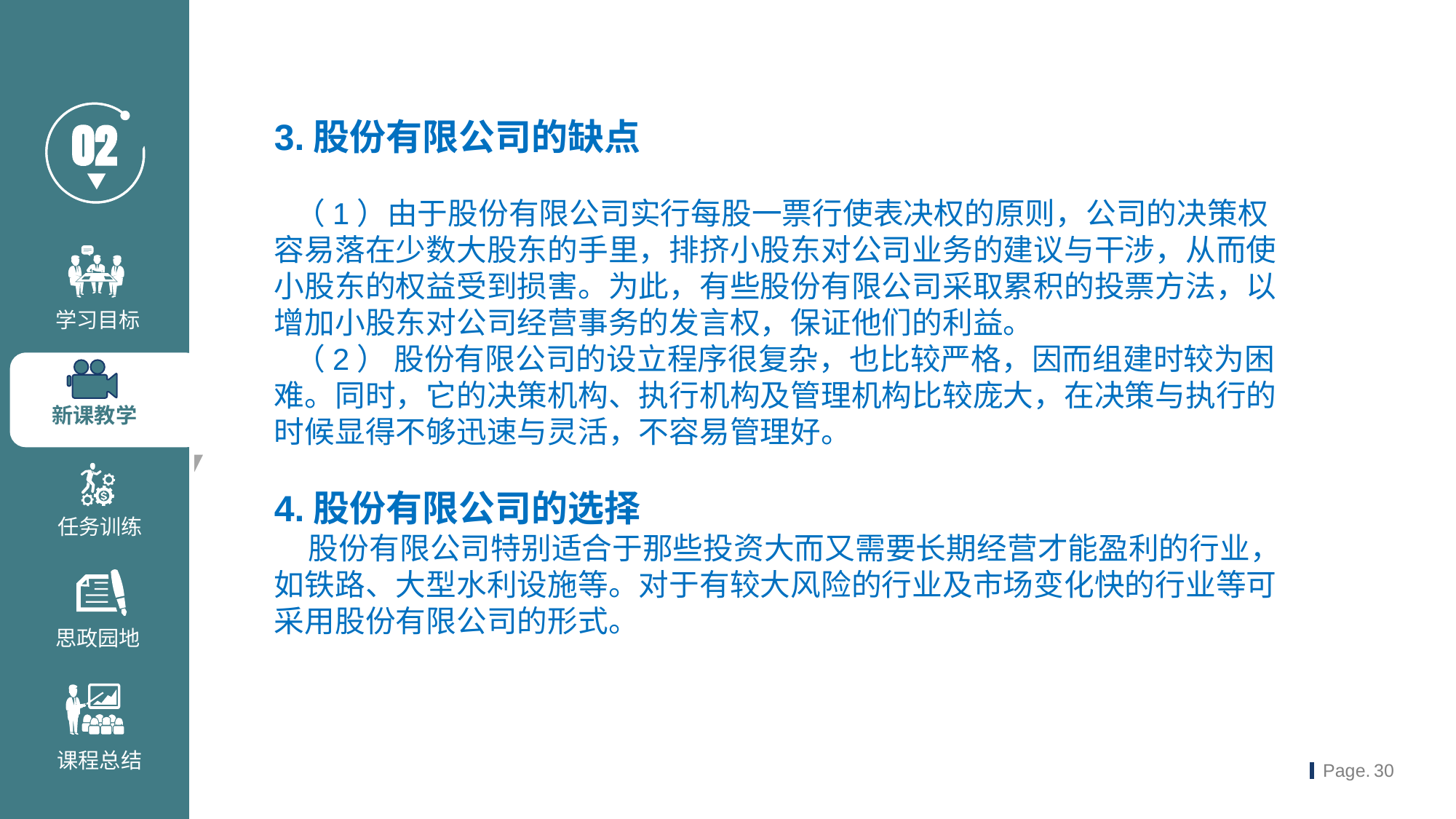

3.股份有限公司的缺点

  （1）由于股份有限公司实行每股一票行使表决权的原则，公司的决策权容易落在少数大股东的手里，排挤小股东对公司业务的建议与干涉，从而使小股东的权益受到损害。为此，有些股份有限公司采取累积的投票方法，以增加小股东对公司经营事务的发言权，保证他们的利益。
  （2） 股份有限公司的设立程序很复杂，也比较严格，因而组建时较为困难。同时，它的决策机构、执行机构及管理机构比较庞大，在决策与执行的时候显得不够迅速与灵活，不容易管理好。

4.股份有限公司的选择
    股份有限公司特别适合于那些投资大而又需要长期经营才能盈利的行业，如铁路、大型水利设施等。对于有较大风险的行业及市场变化快的行业等可采用股份有限公司的形式。